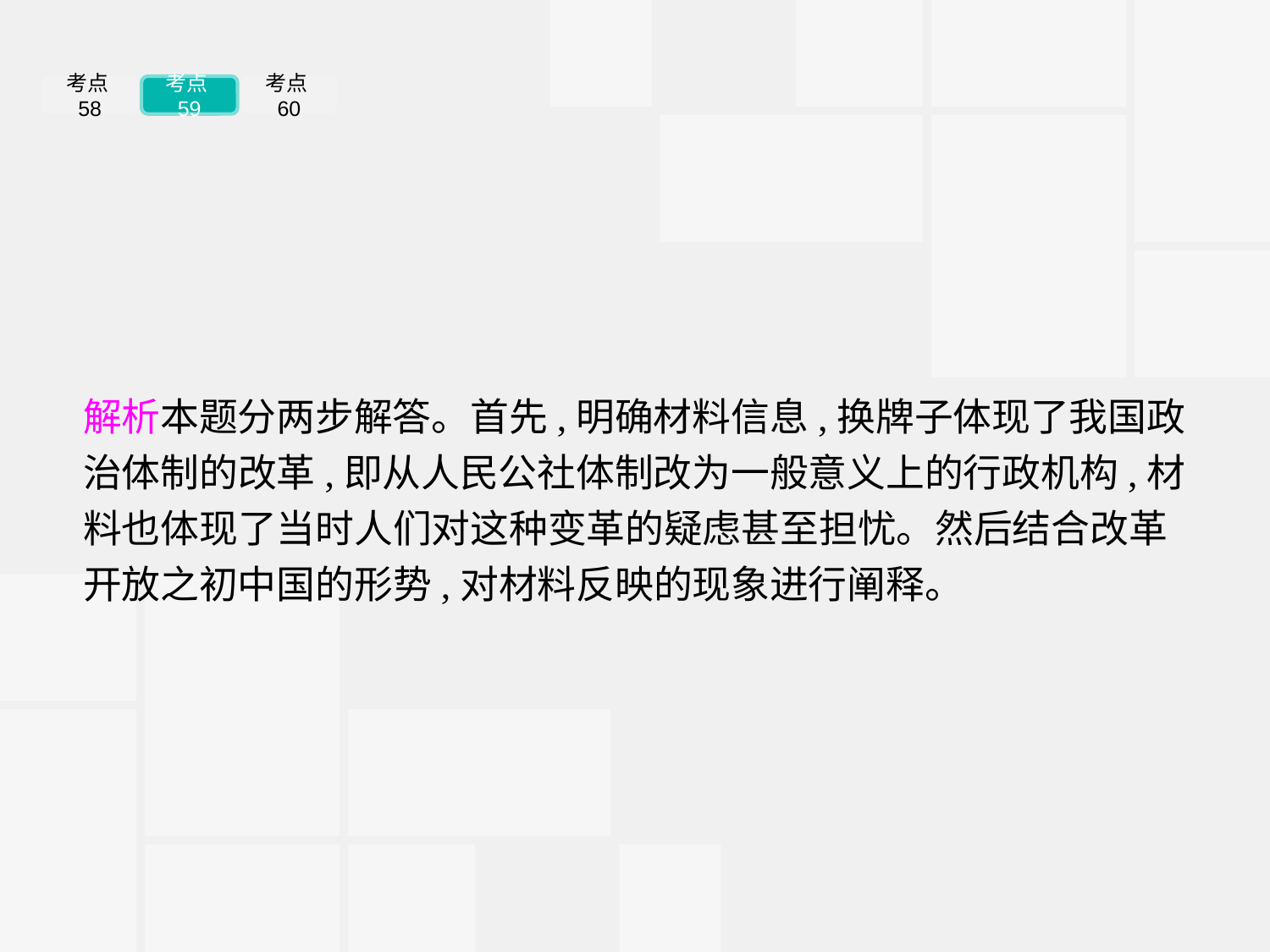

考点58
考点59
考点60
解析本题分两步解答。首先,明确材料信息,换牌子体现了我国政治体制的改革,即从人民公社体制改为一般意义上的行政机构,材料也体现了当时人们对这种变革的疑虑甚至担忧。然后结合改革开放之初中国的形势,对材料反映的现象进行阐释。